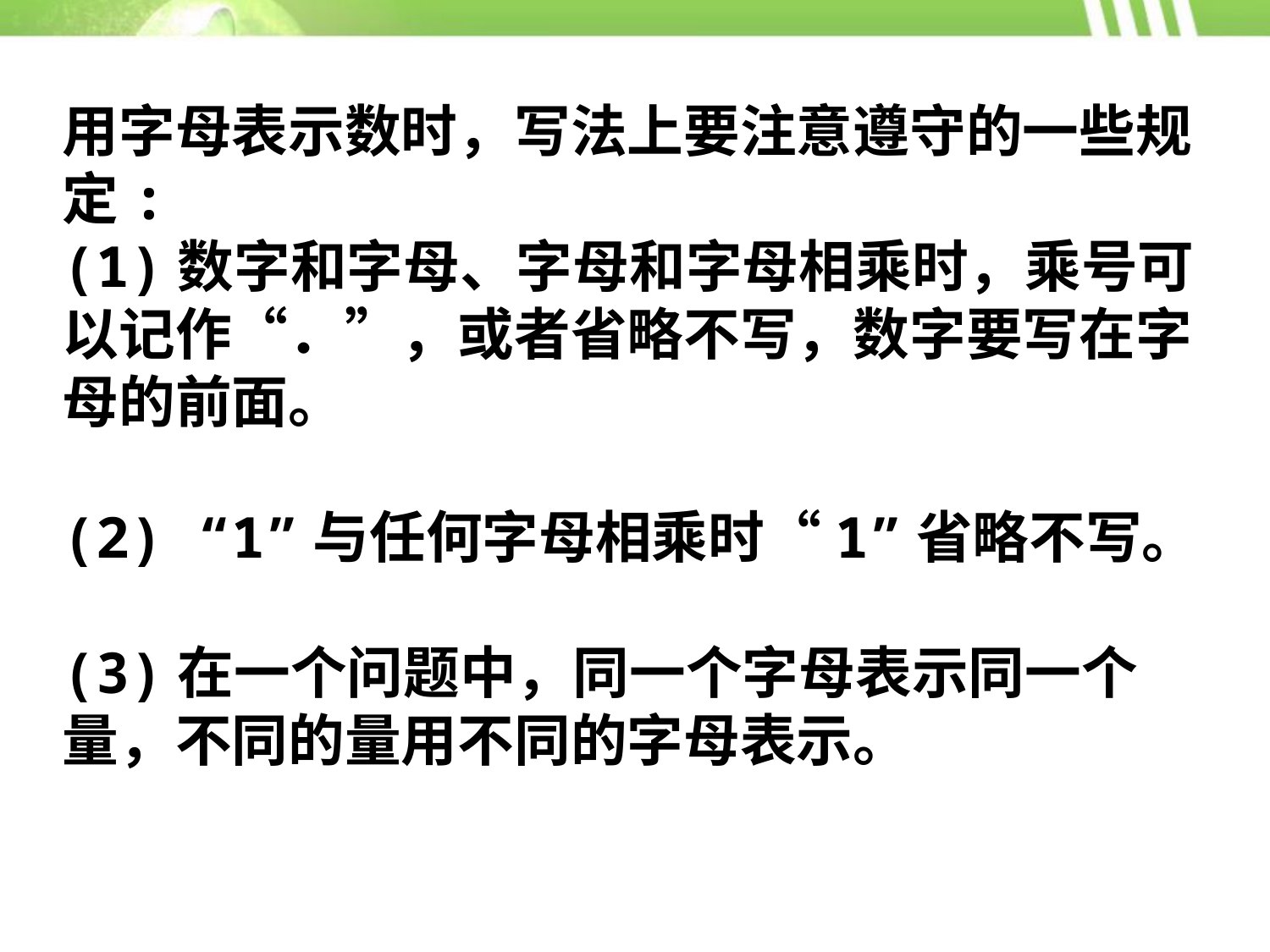

用字母表示数时，写法上要注意遵守的一些规定:
(1)数字和字母、字母和字母相乘时，乘号可以记作“．”，或者省略不写，数字要写在字母的前面。

(2) “1”与任何字母相乘时“1”省略不写。

(3)在一个问题中，同一个字母表示同一个量，不同的量用不同的字母表示。